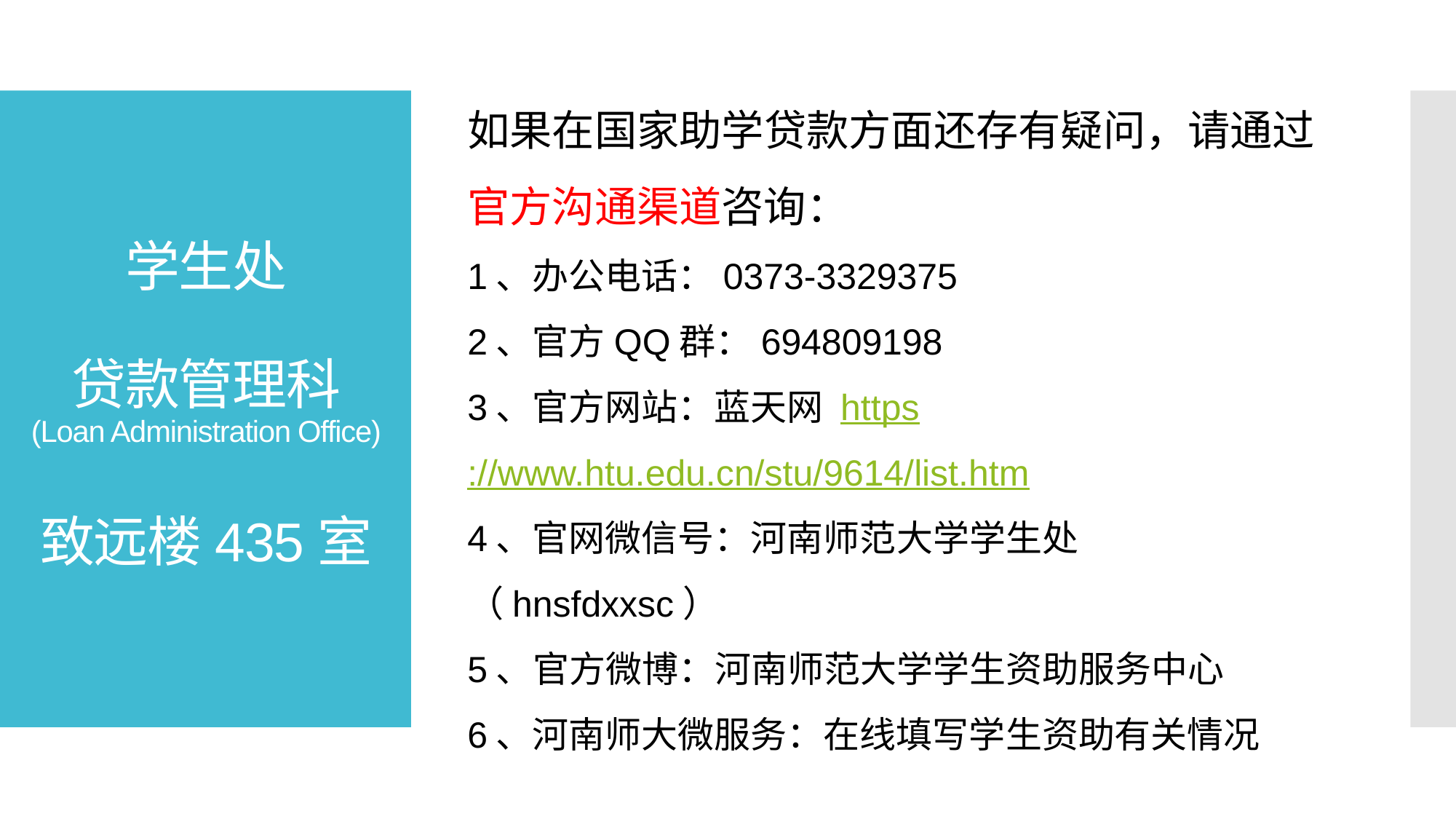

如果在国家助学贷款方面还存有疑问，请通过
官方沟通渠道咨询：
1、办公电话：0373-3329375
2、官方QQ群：694809198
3、官方网站：蓝天网 https://www.htu.edu.cn/stu/9614/list.htm
4、官网微信号：河南师范大学学生处（hnsfdxxsc）
5、官方微博：河南师范大学学生资助服务中心
6、河南师大微服务：在线填写学生资助有关情况
# 学生处 贷款管理科 (Loan Administration Office) 致远楼435室